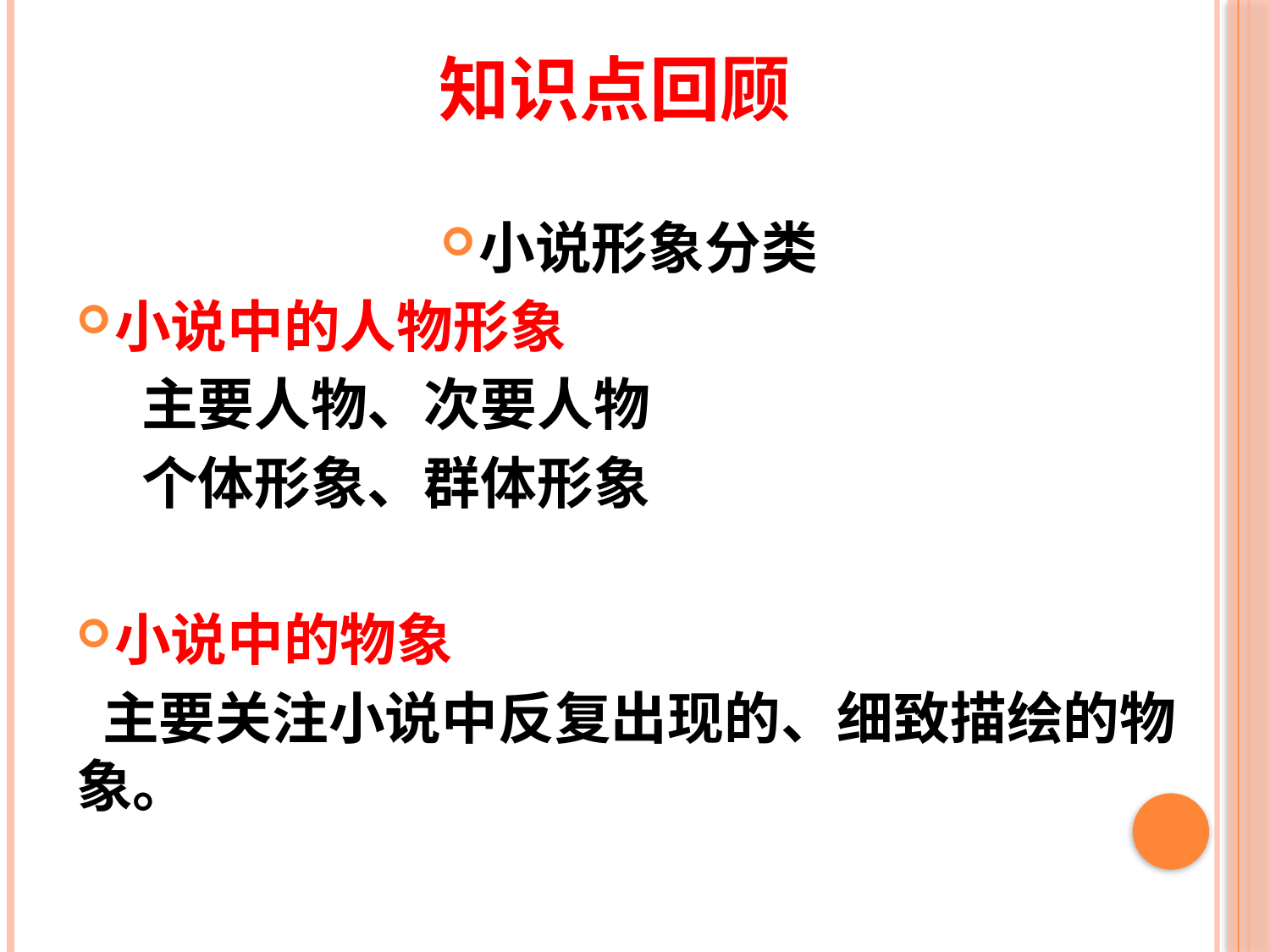

# 知识点回顾
小说形象分类
小说中的人物形象
    主要人物、次要人物
    个体形象、群体形象

小说中的物象
 主要关注小说中反复出现的、细致描绘的物象。